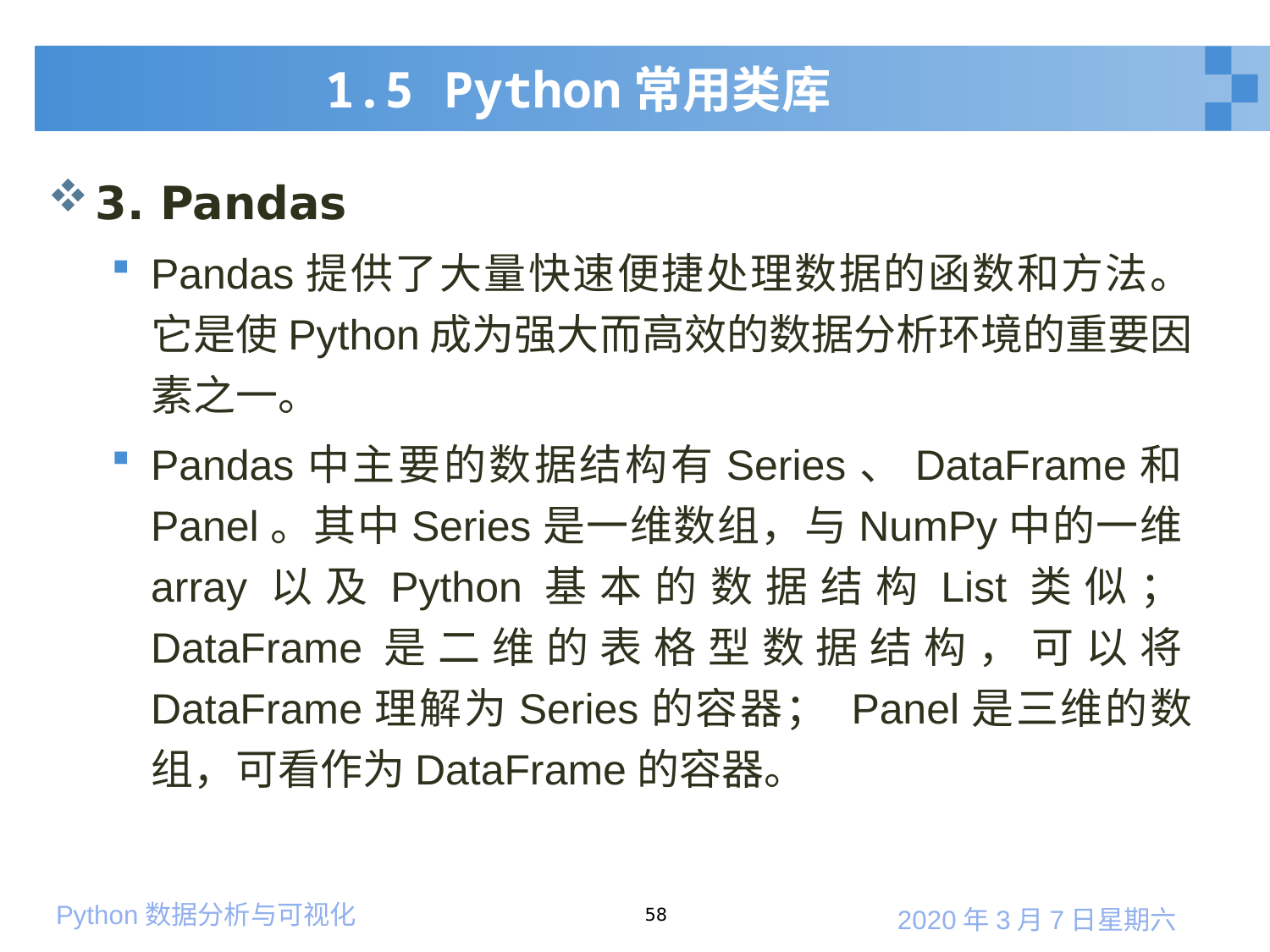

# 1.5 Python常用类库
3. Pandas
Pandas提供了大量快速便捷处理数据的函数和方法。它是使Python成为强大而高效的数据分析环境的重要因素之一。
Pandas中主要的数据结构有Series、DataFrame和Panel。其中Series是一维数组，与NumPy中的一维array以及Python基本的数据结构List类似；DataFrame是二维的表格型数据结构，可以将DataFrame理解为Series的容器； Panel是三维的数组，可看作为DataFrame的容器。
58
2020年3月7日星期六